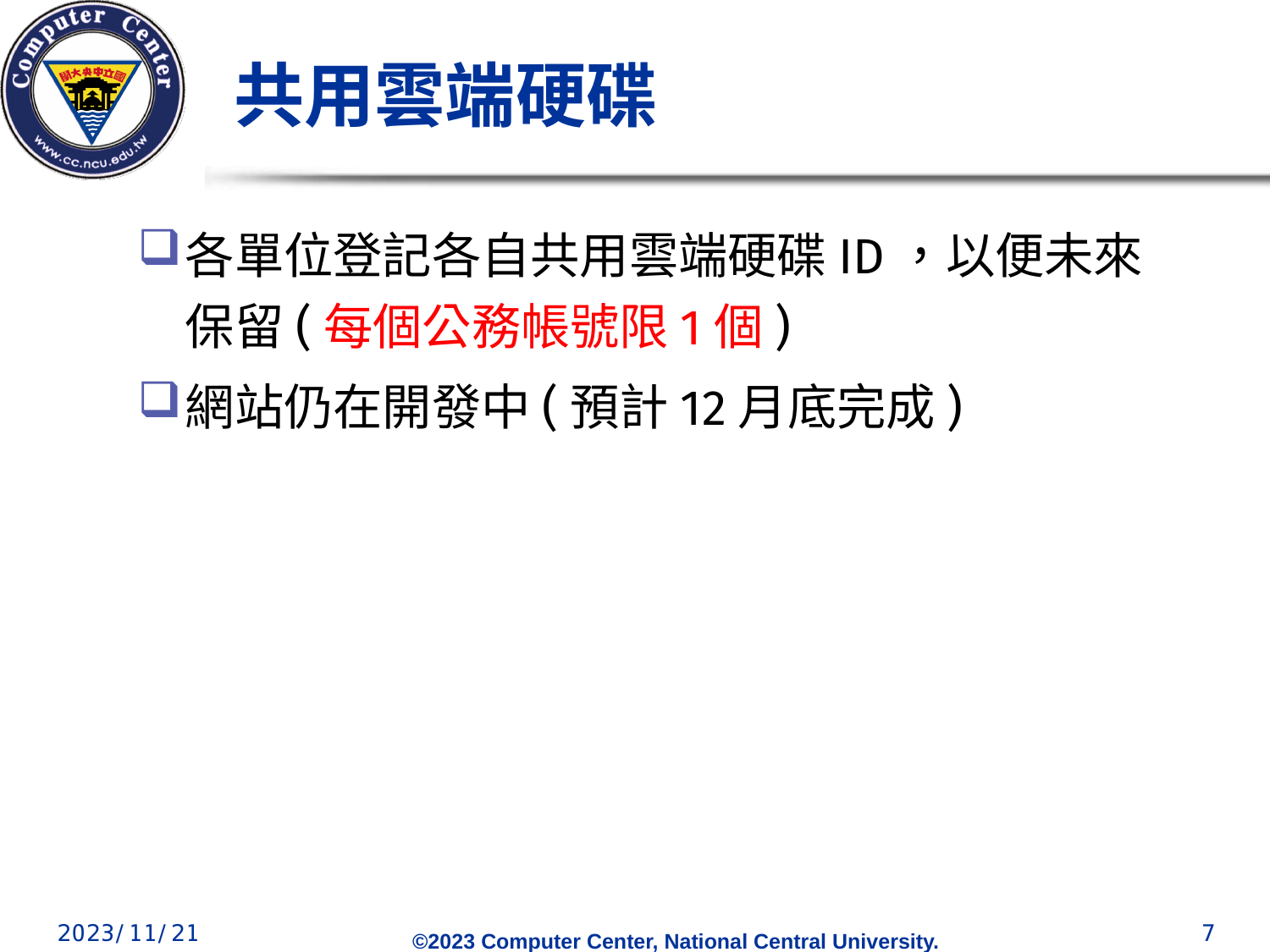

# 共用雲端硬碟
各單位登記各自共用雲端硬碟ID，以便未來保留(每個公務帳號限1個)
網站仍在開發中(預計12月底完成)
2023/11/21
7